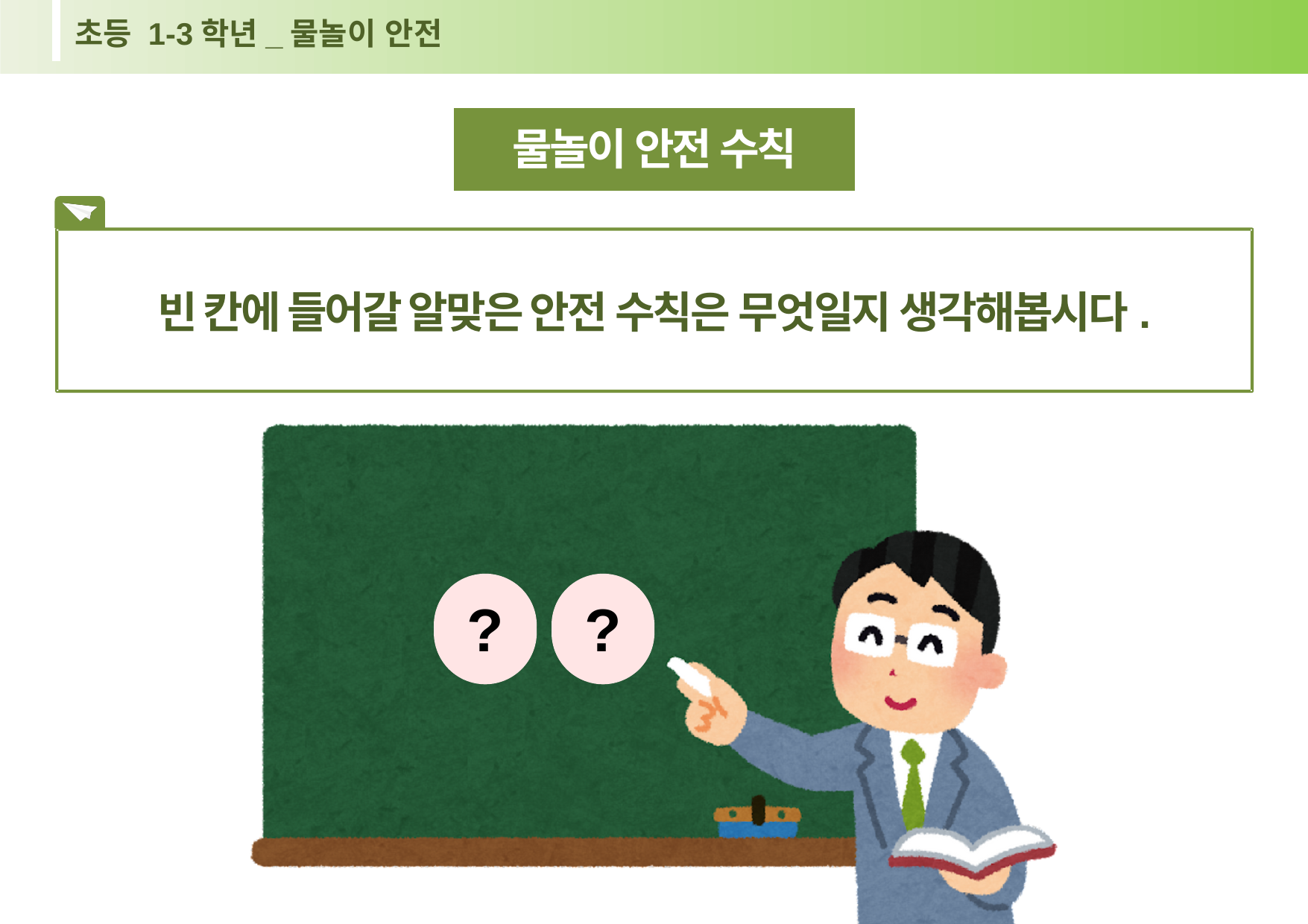

초등 1-3학년_물놀이 안전

물놀이 안전 수칙

빈 칸에 들어갈 알맞은 안전 수칙은 무엇일지 생각해봅시다.

?

?